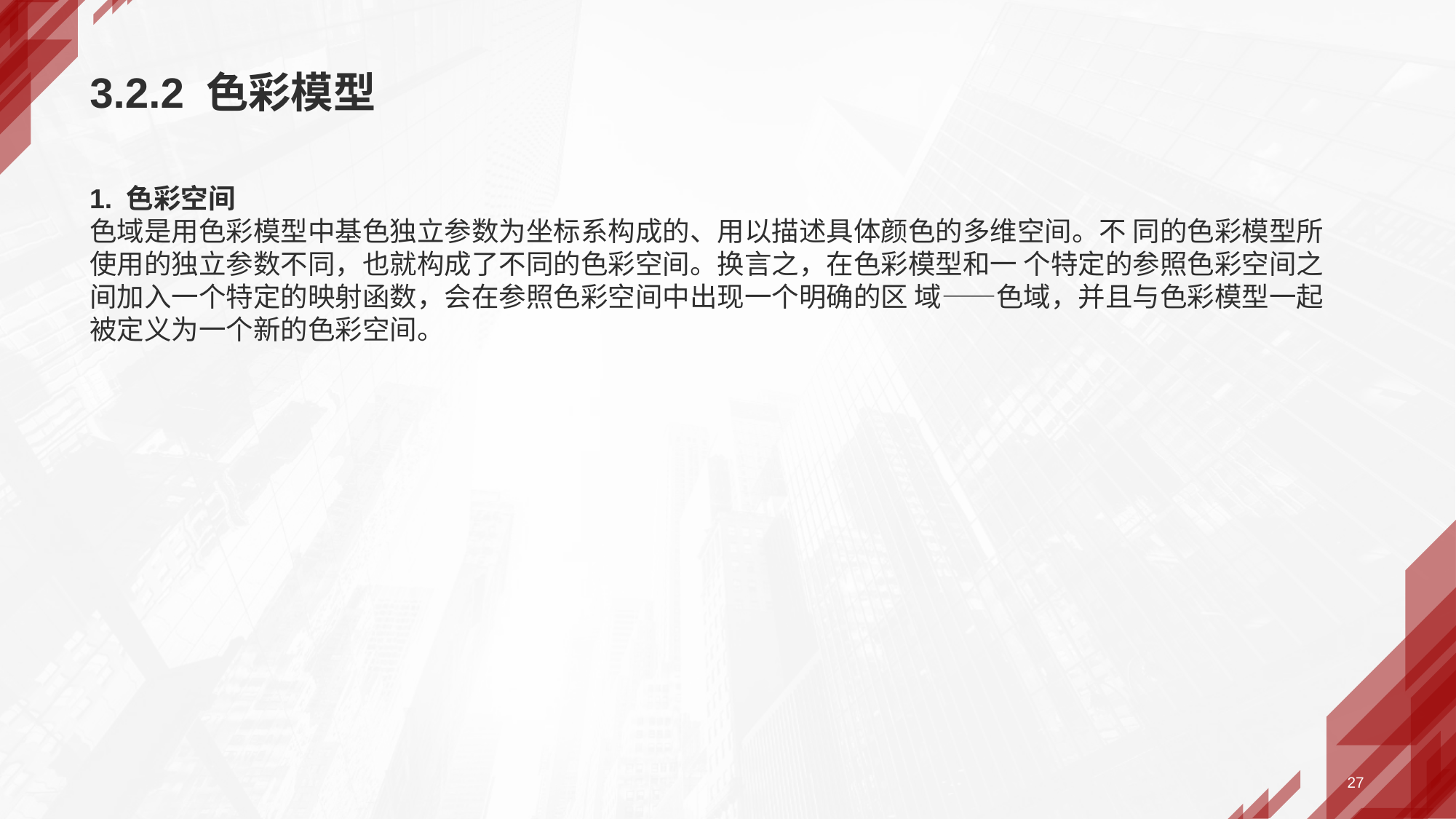

# 3.2.2 色彩模型
1. 色彩空间
色域是用色彩模型中基色独立参数为坐标系构成的、用以描述具体颜色的多维空间。不 同的色彩模型所使用的独立参数不同，也就构成了不同的色彩空间。换言之，在色彩模型和一 个特定的参照色彩空间之间加入一个特定的映射函数，会在参照色彩空间中出现一个明确的区 域——色域，并且与色彩模型一起被定义为一个新的色彩空间。
27